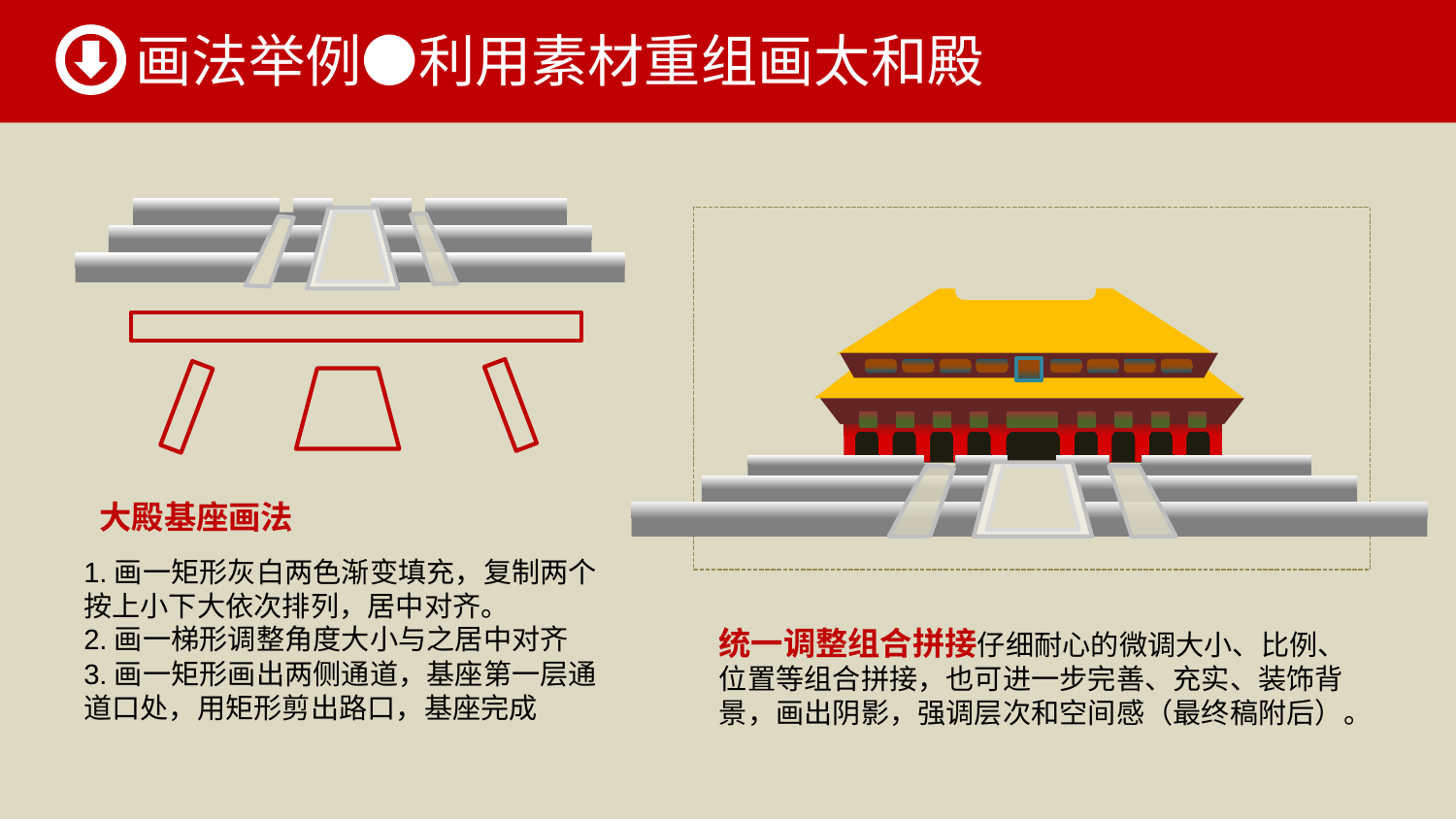

画法举例●利用素材重组画太和殿

大殿基座画法
1.画一矩形灰白两色渐变填充，复制两个
按上小下大依次排列，居中对齐。
2.画一梯形调整角度大小与之居中对齐
3.画一矩形画出两侧通道，基座第一层通
道口处，用矩形剪出路口，基座完成
统一调整组合拼接仔细耐心的微调大小、比例、
位置等组合拼接，也可进一步完善、充实、装饰背
景，画出阴影，强调层次和空间感（最终稿附后）。